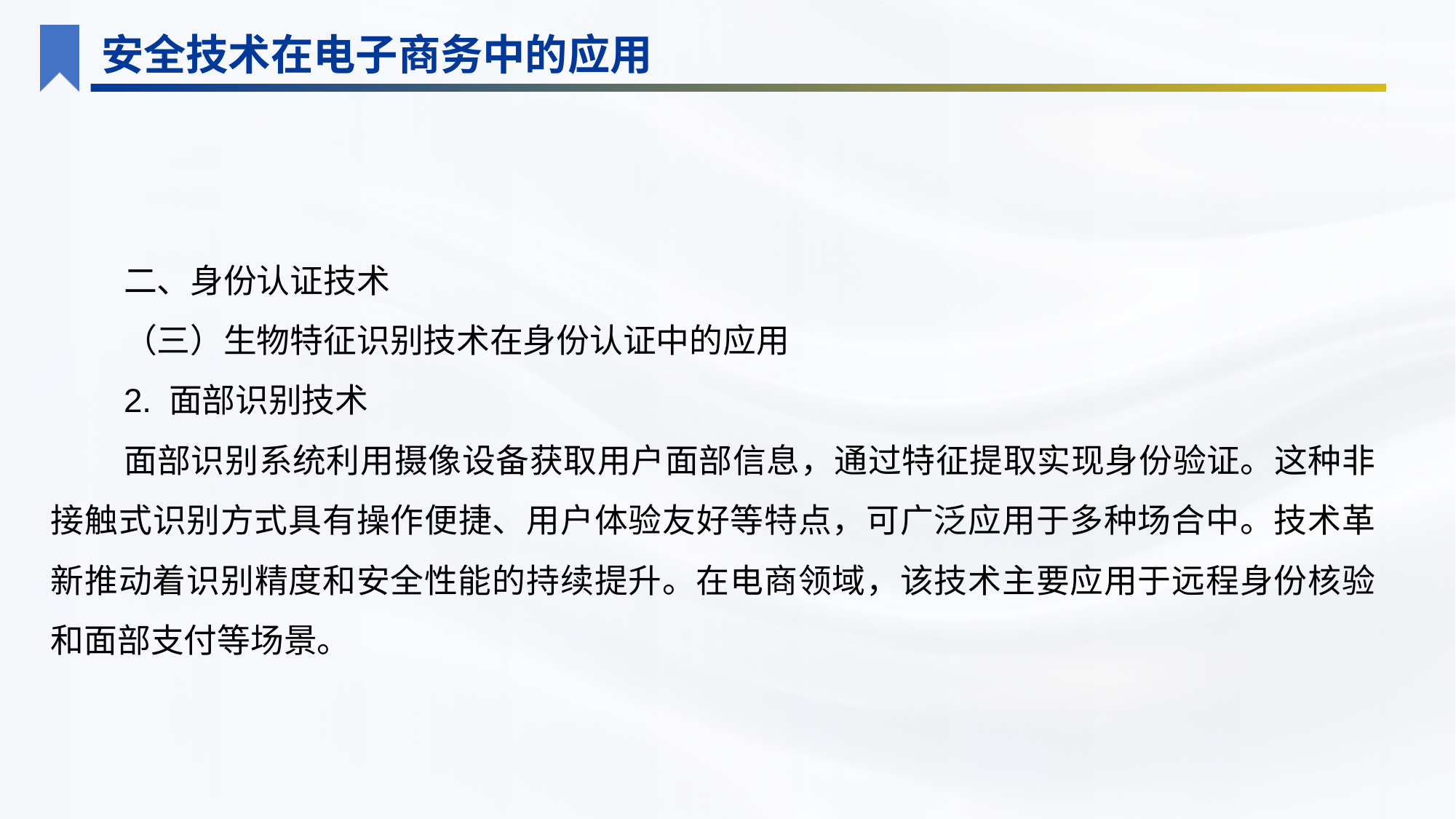

安全技术在电子商务中的应用
二、身份认证技术
（三）生物特征识别技术在身份认证中的应用
2. 面部识别技术
面部识别系统利用摄像设备获取用户面部信息，通过特征提取实现身份验证。这种非接触式识别方式具有操作便捷、用户体验友好等特点，可广泛应用于多种场合中。技术革新推动着识别精度和安全性能的持续提升。在电商领域，该技术主要应用于远程身份核验和面部支付等场景。